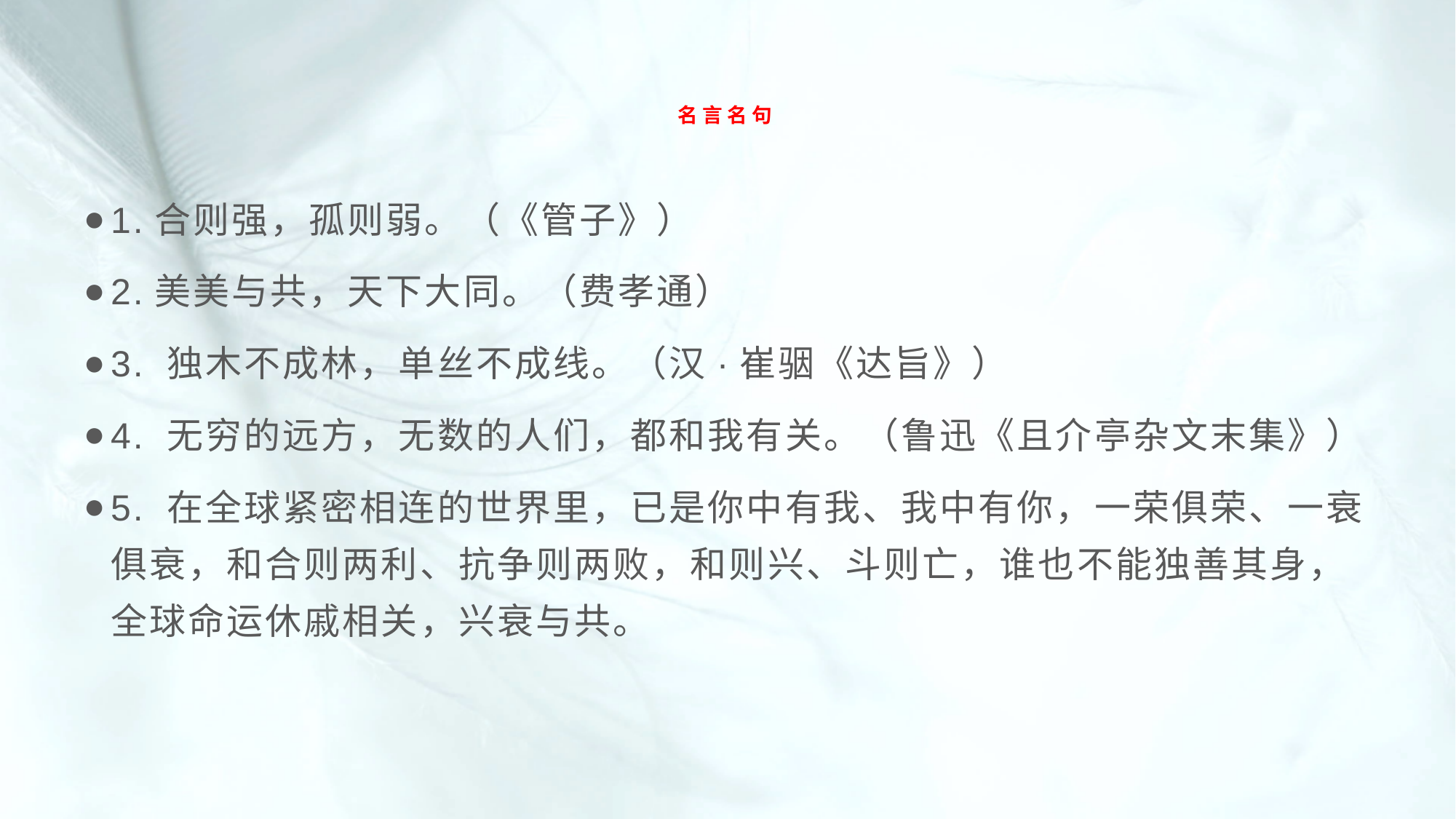

# 名言名句
1.合则强，孤则弱。（《管子》）
2.美美与共，天下大同。（费孝通）
3. 独木不成林，单丝不成线。（汉·崔骃《达旨》）
4. 无穷的远方，无数的人们，都和我有关。（鲁迅《且介亭杂文末集》）
5. 在全球紧密相连的世界里，已是你中有我、我中有你，一荣俱荣、一衰俱衰，和合则两利、抗争则两败，和则兴、斗则亡，谁也不能独善其身，全球命运休戚相关，兴衰与共。